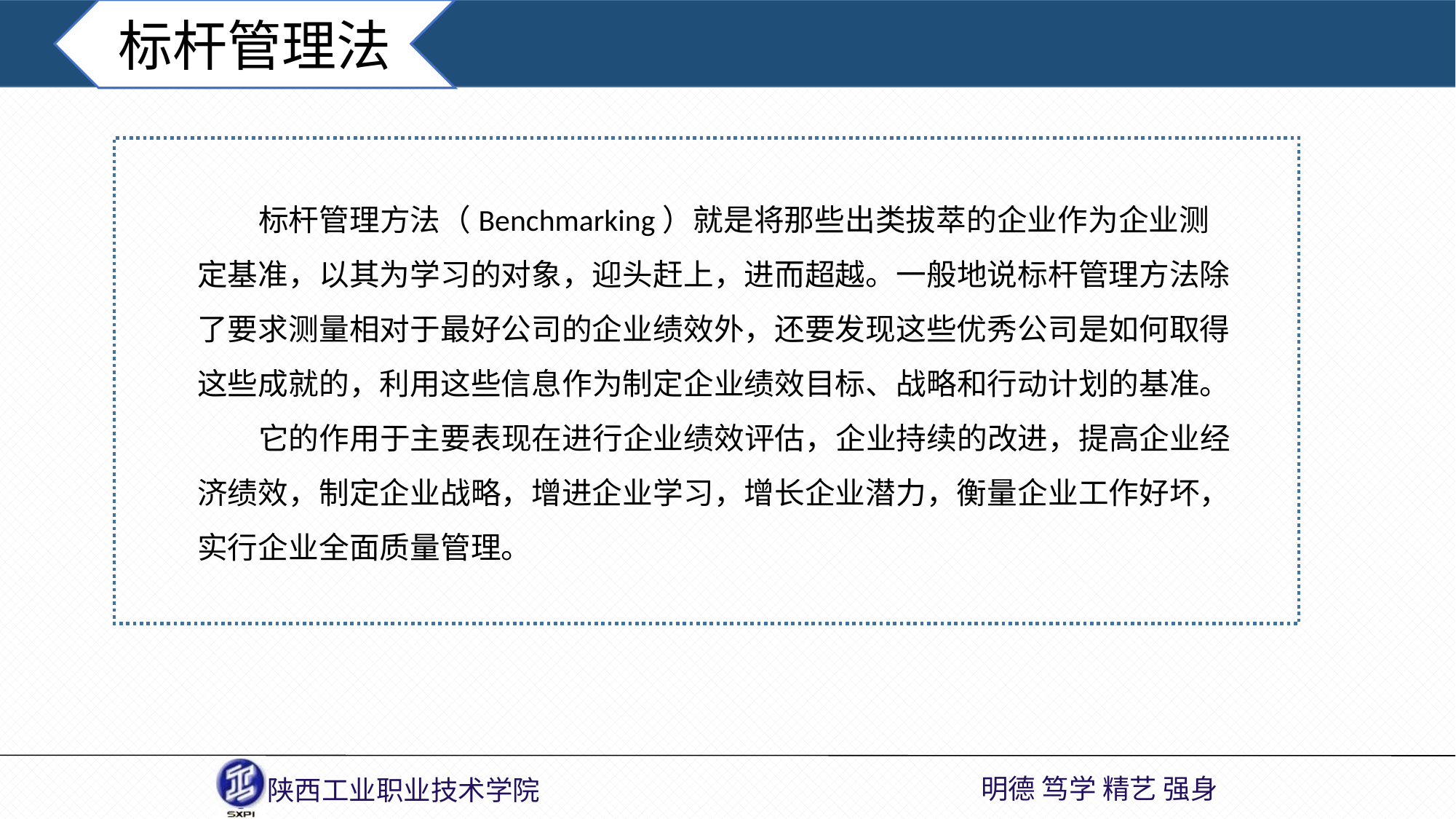

标杆管理法

        标杆管理方法（Benchmarking）就是将那些出类拔萃的企业作为企业测定基准，以其为学习的对象，迎头赶上，进而超越。一般地说标杆管理方法除了要求测量相对于最好公司的企业绩效外，还要发现这些优秀公司是如何取得这些成就的，利用这些信息作为制定企业绩效目标、战略和行动计划的基准。
        它的作用于主要表现在进行企业绩效评估，企业持续的改进，提高企业经济绩效，制定企业战略，增进企业学习，增长企业潜力，衡量企业工作好坏，实行企业全面质量管理。